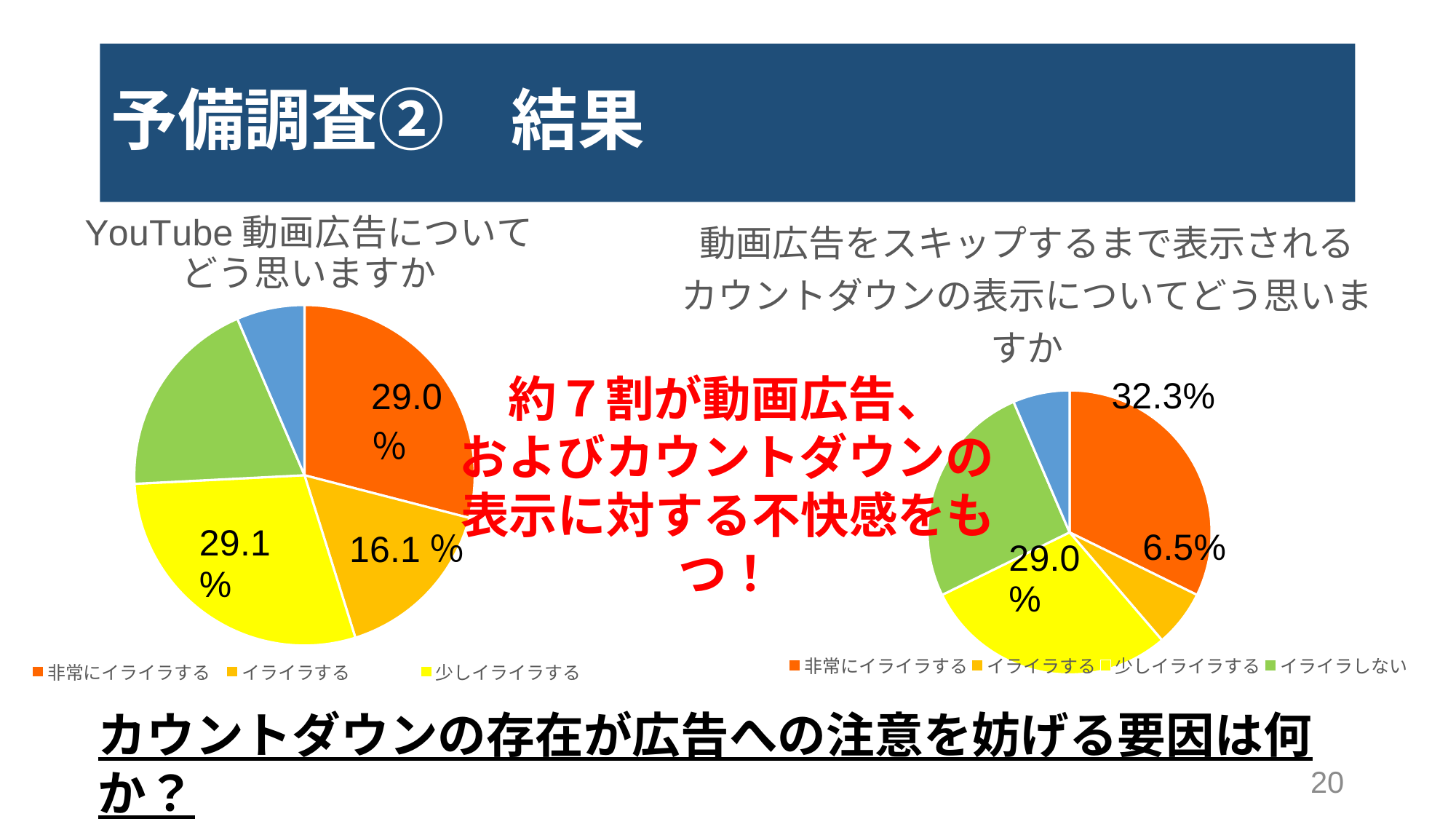

# 予備調査②　結果

### Chart: 動画広告をスキップするまで表示される
カウントダウンの表示についてどう思いますか

| Category | 売上高 |
|---|---|
| 非常にイライラする | 10.0 |
| イライラする | 2.0 |
| 少しイライラする | 9.0 |
| イライラしない | 8.0 |
| 全くイライラしない | 2.0 |

### Chart: YouTube動画広告について
どう思いますか

| Category | 人数 |
|---|---|
| 非常にイライラする | 9.0 |
| イライラする | 5.0 |
| 少しイライラする | 9.0 |
| イライラしない | 6.0 |
| 全くイライラしない | 2.0 |
約７割が動画広告、
およびカウントダウンの表示に対する不快感をもつ！
カウントダウンの存在が広告への注意を妨げる要因は何か？

20